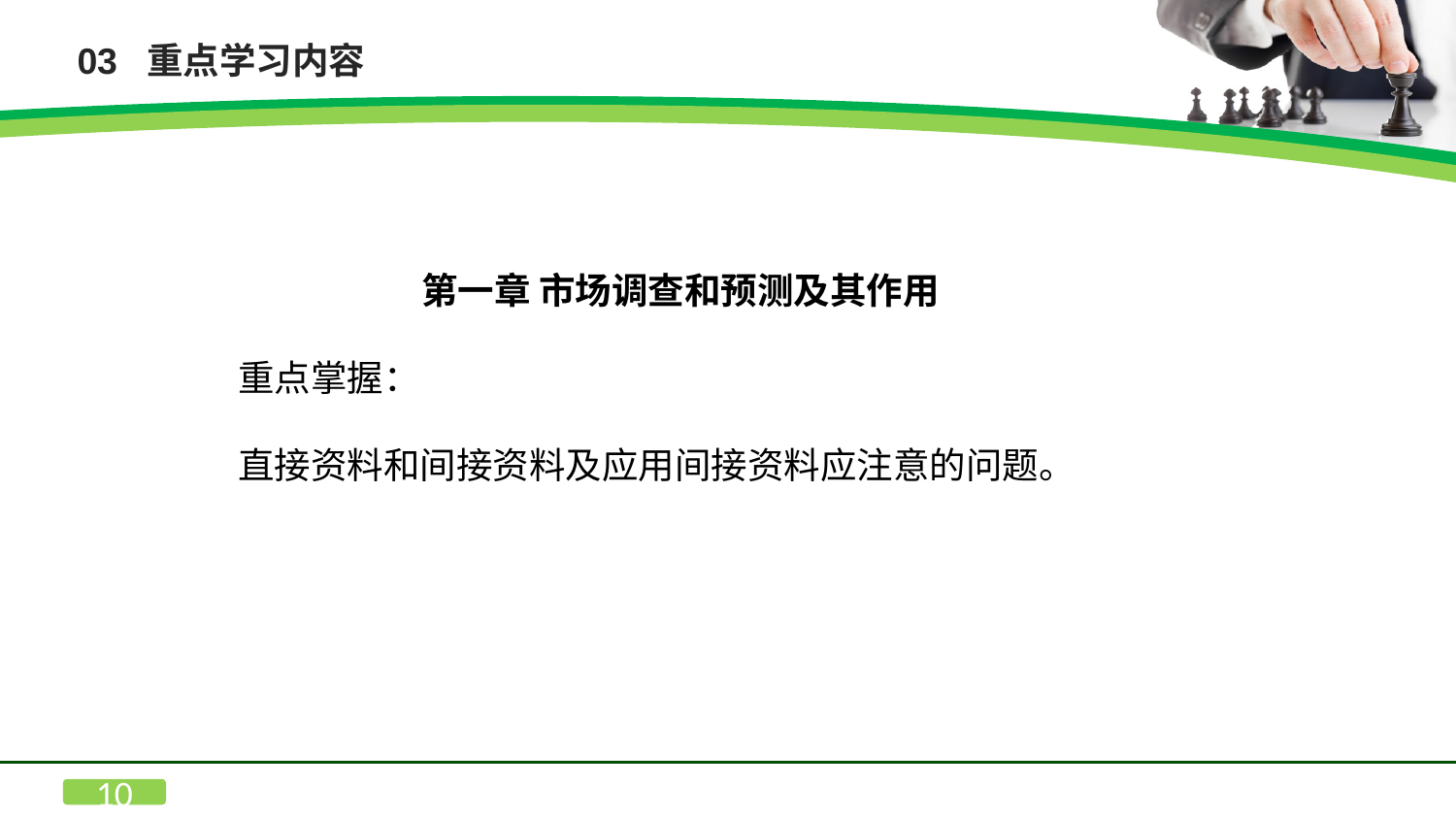

03  重点学习内容
第一章 市场调查和预测及其作用

重点掌握：

直接资料和间接资料及应用间接资料应注意的问题。